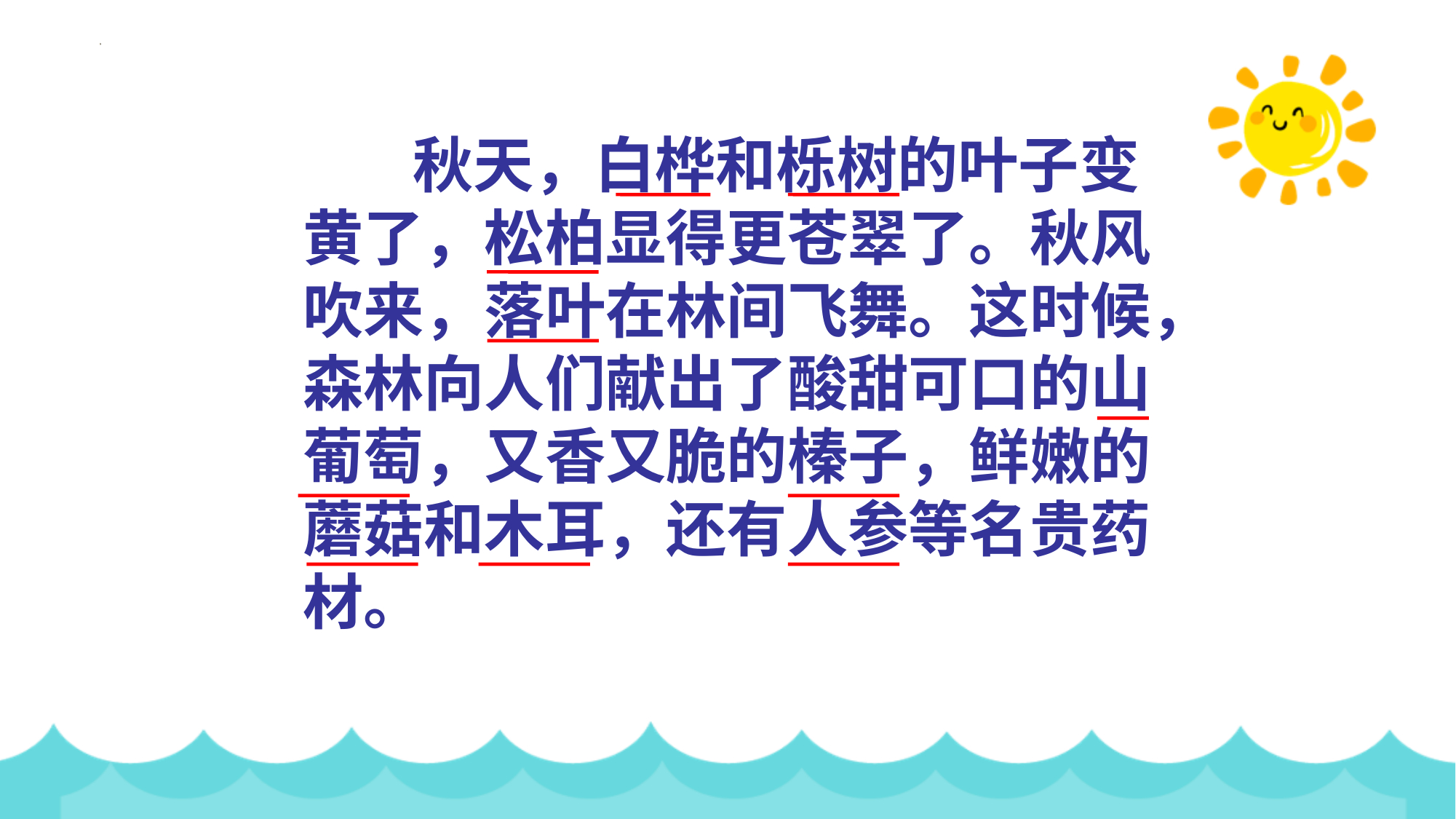

秋天，白桦和栎树的叶子变
黄了，松柏显得更苍翠了。秋风
吹来，落叶在林间飞舞。这时候，
森林向人们献出了酸甜可口的山
葡萄，又香又脆的榛子，鲜嫩的
蘑菇和木耳，还有人参等名贵药
材。